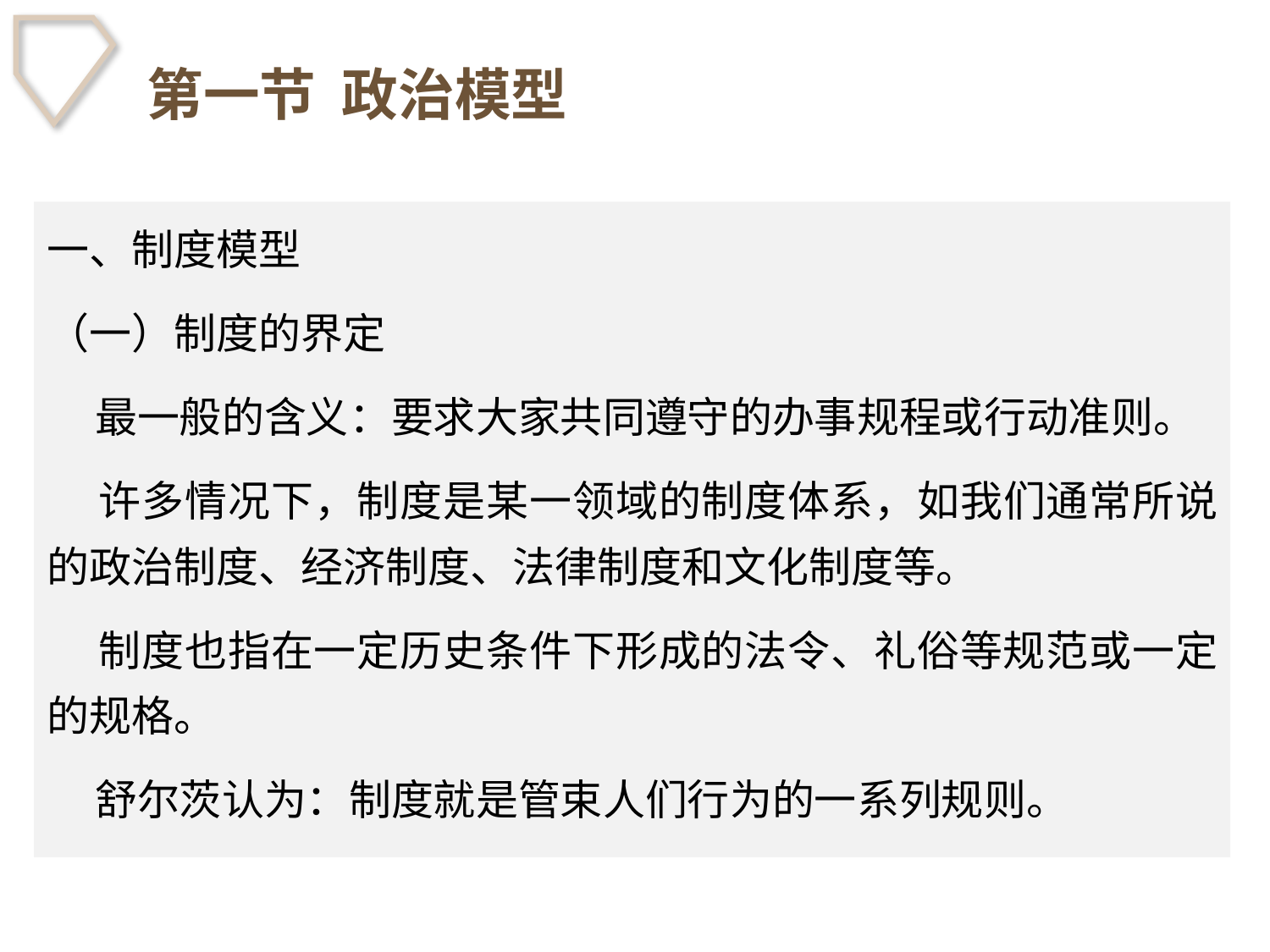

# 第一节  政治模型
一、制度模型
（一）制度的界定
    最一般的含义：要求大家共同遵守的办事规程或行动准则。
    许多情况下，制度是某一领域的制度体系，如我们通常所说的政治制度、经济制度、法律制度和文化制度等。
    制度也指在一定历史条件下形成的法令、礼俗等规范或一定的规格。
    舒尔茨认为：制度就是管束人们行为的一系列规则。